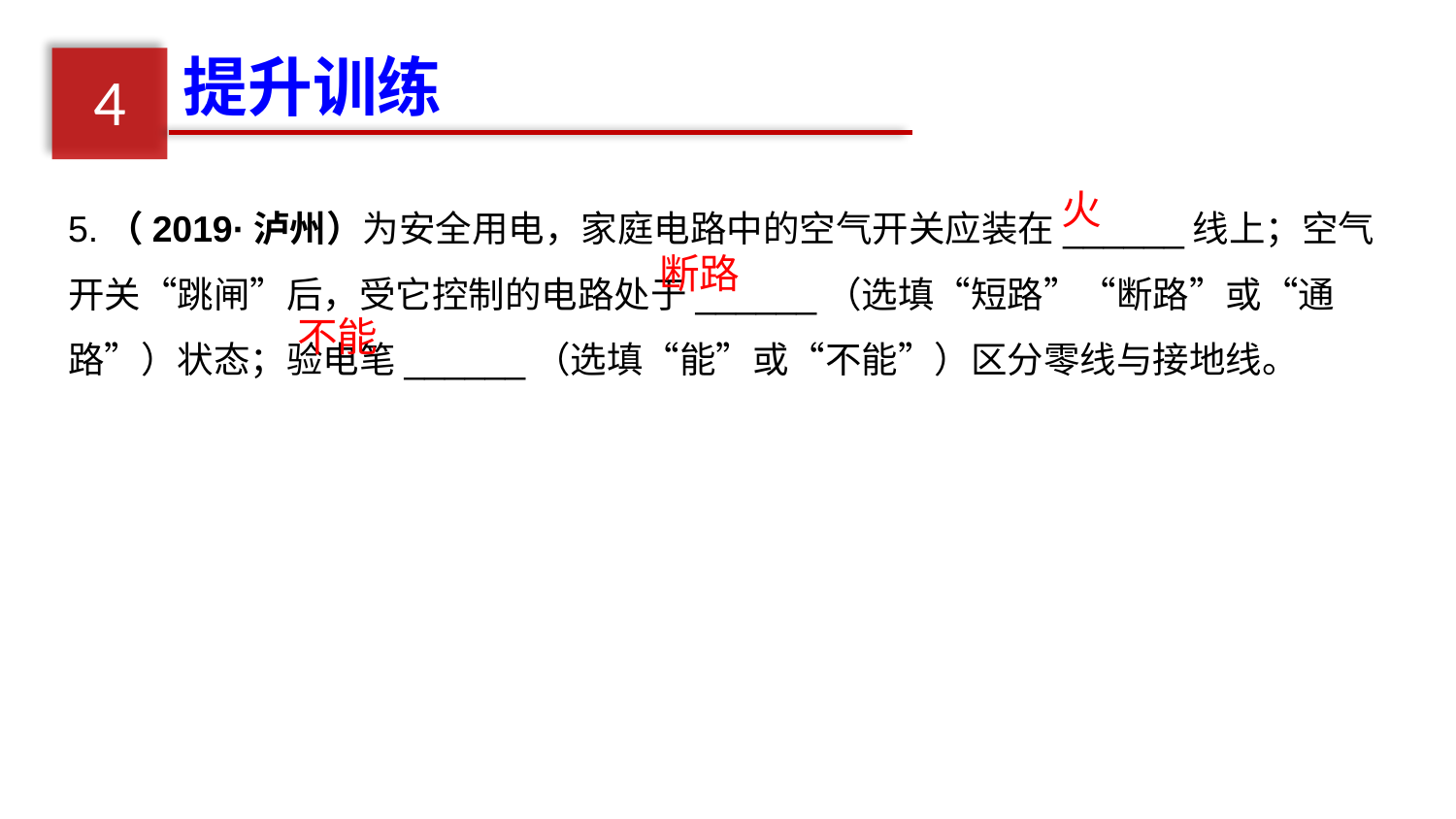

提升训练

4
5.（2019·泸州）为安全用电，家庭电路中的空气开关应装在______线上；空气开关“跳闸”后，受它控制的电路处于______（选填“短路”“断路”或“通路”）状态；验电笔______（选填“能”或“不能”）区分零线与接地线。
火
断路
不能